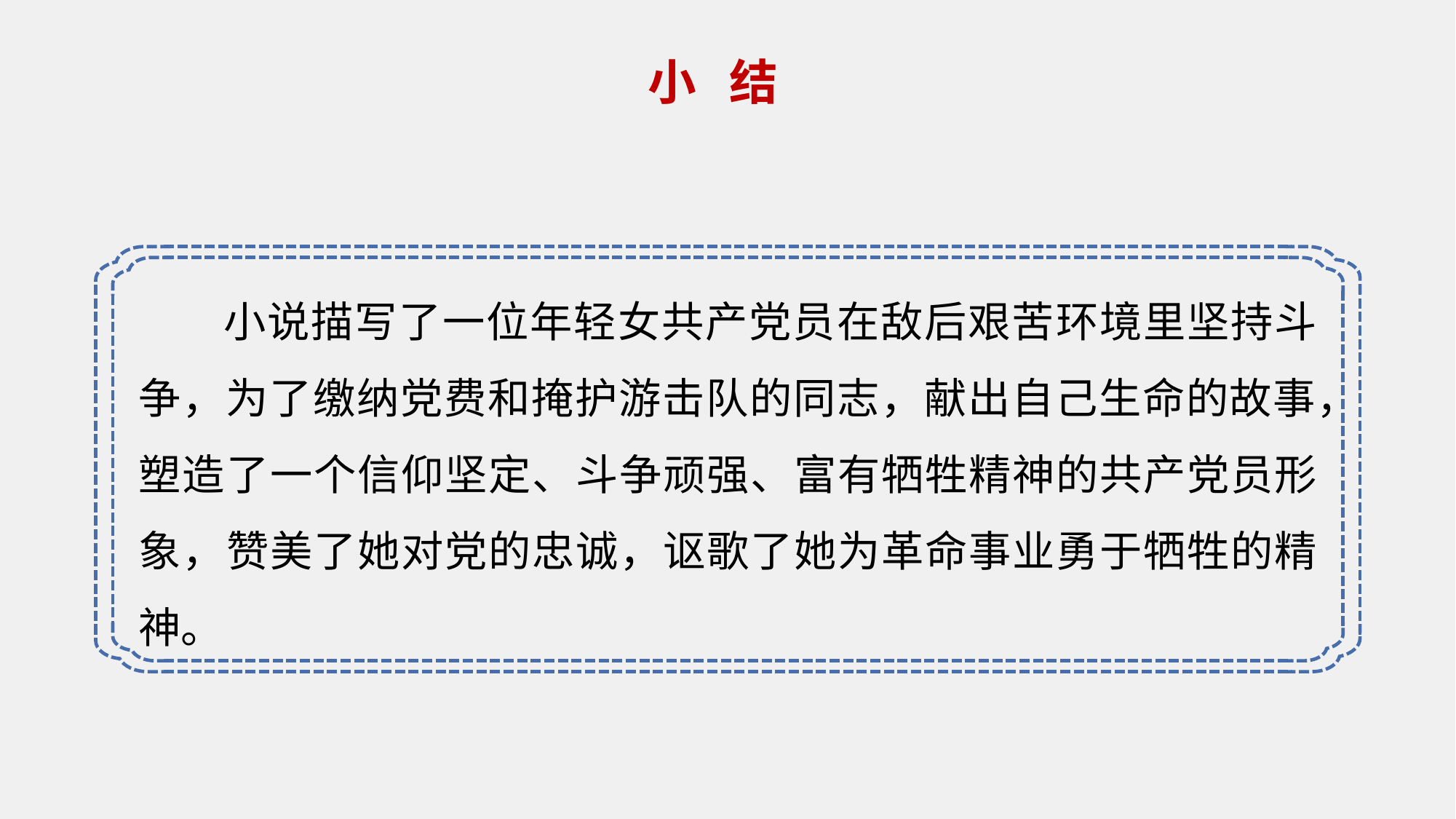

小   结

小说描写了一位年轻女共产党员在敌后艰苦环境里坚持斗争，为了缴纳党费和掩护游击队的同志，献出自己生命的故事，塑造了一个信仰坚定、斗争顽强、富有牺牲精神的共产党员形象，赞美了她对党的忠诚，讴歌了她为革命事业勇于牺牲的精神。